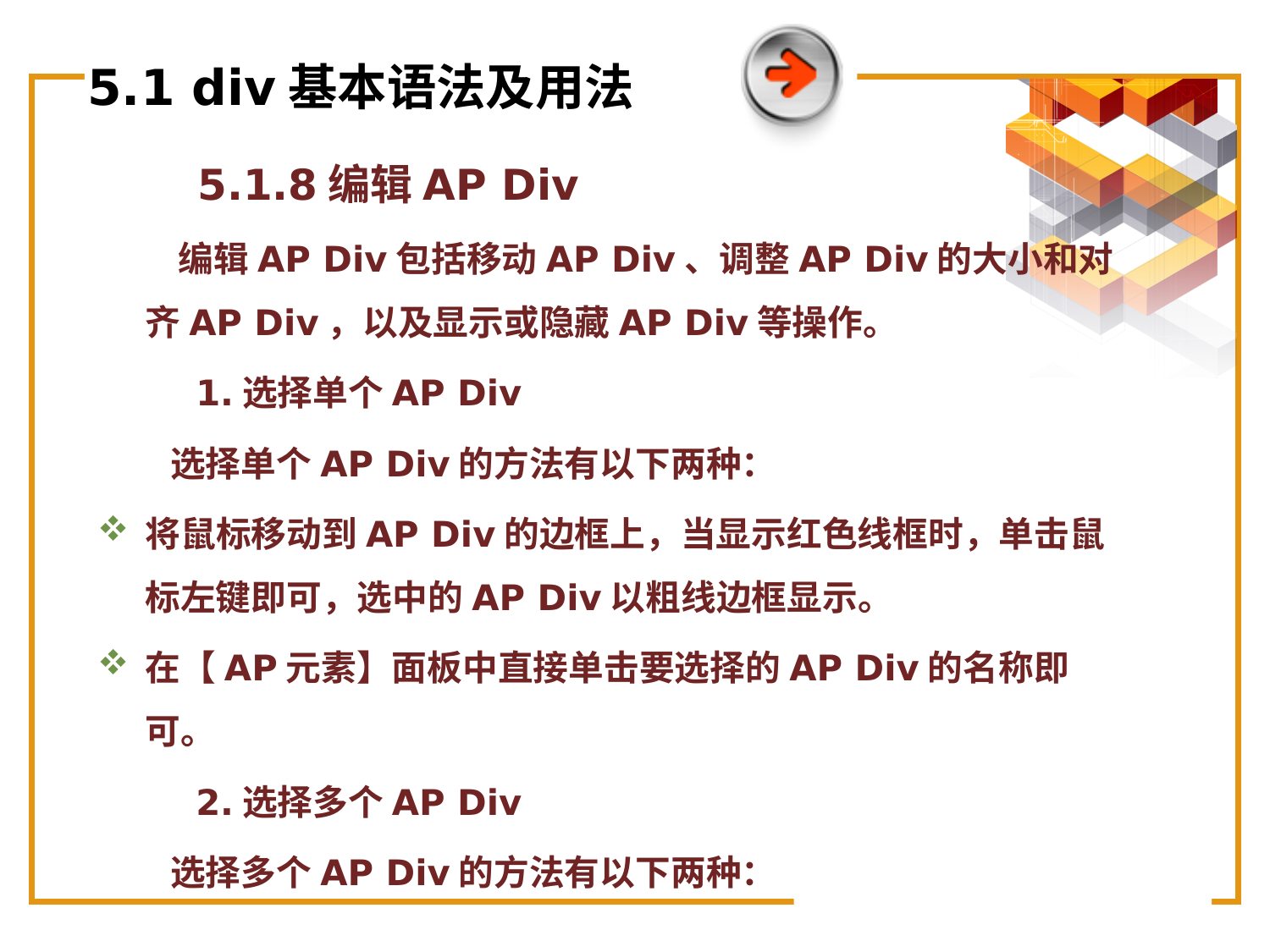

# 5.1 div基本语法及用法
5.1.8编辑AP Div
         编辑AP Div包括移动AP Div、调整AP Div的大小和对齐AP Div，以及显示或隐藏AP Div等操作。
        1.选择单个AP Div
        选择单个AP Div的方法有以下两种：
将鼠标移动到AP Div的边框上，当显示红色线框时，单击鼠标左键即可，选中的AP Div以粗线边框显示。
在【AP元素】面板中直接单击要选择的AP Div的名称即可。
        2.选择多个AP Div
        选择多个AP Div的方法有以下两种：